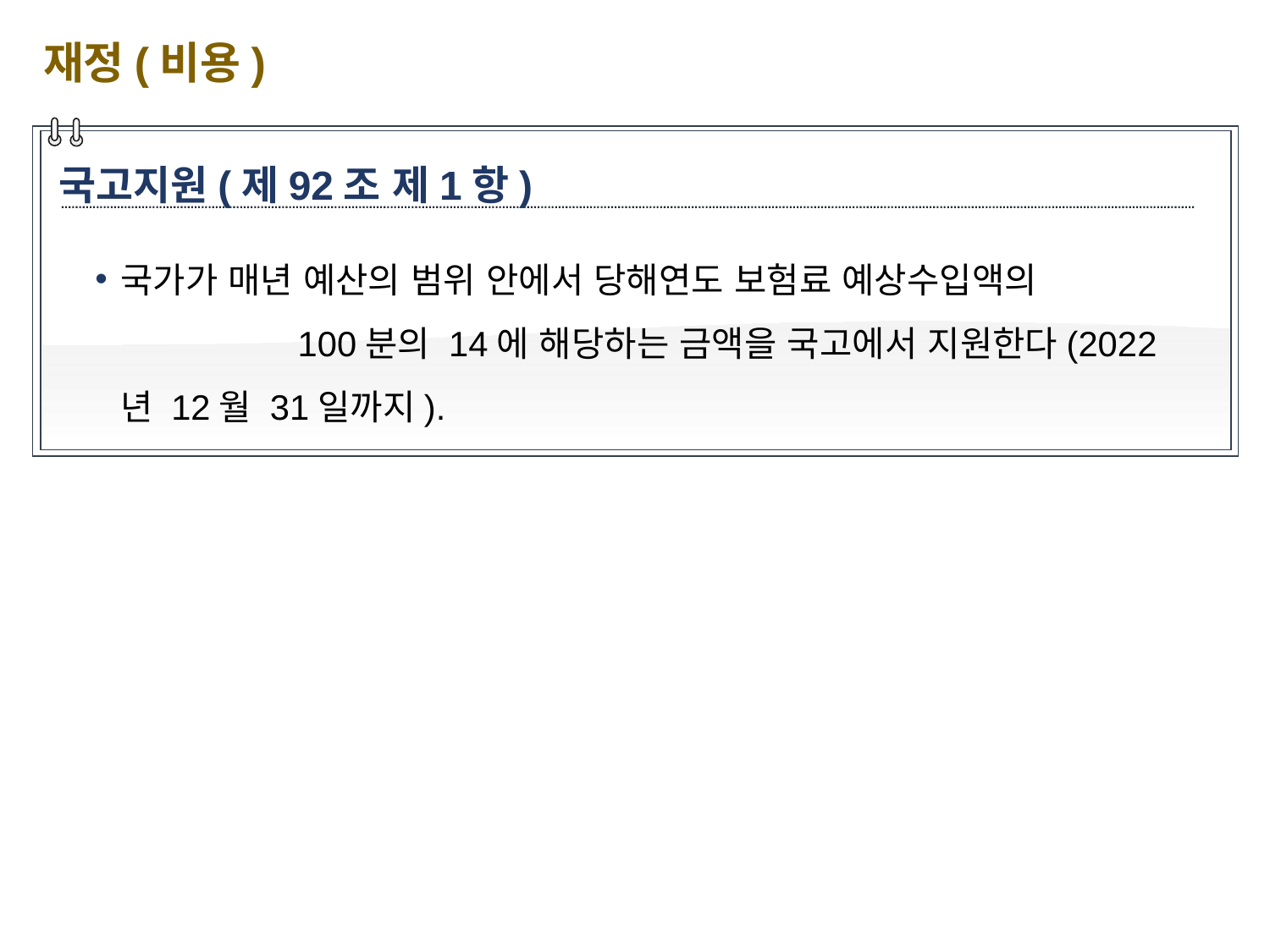

재정(비용)

국고지원(제92조 제1항)

국가가 매년 예산의 범위 안에서 당해연도 보험료 예상수입액의                                  100분의 14에 해당하는 금액을 국고에서 지원한다(2022년 12월 31일까지).